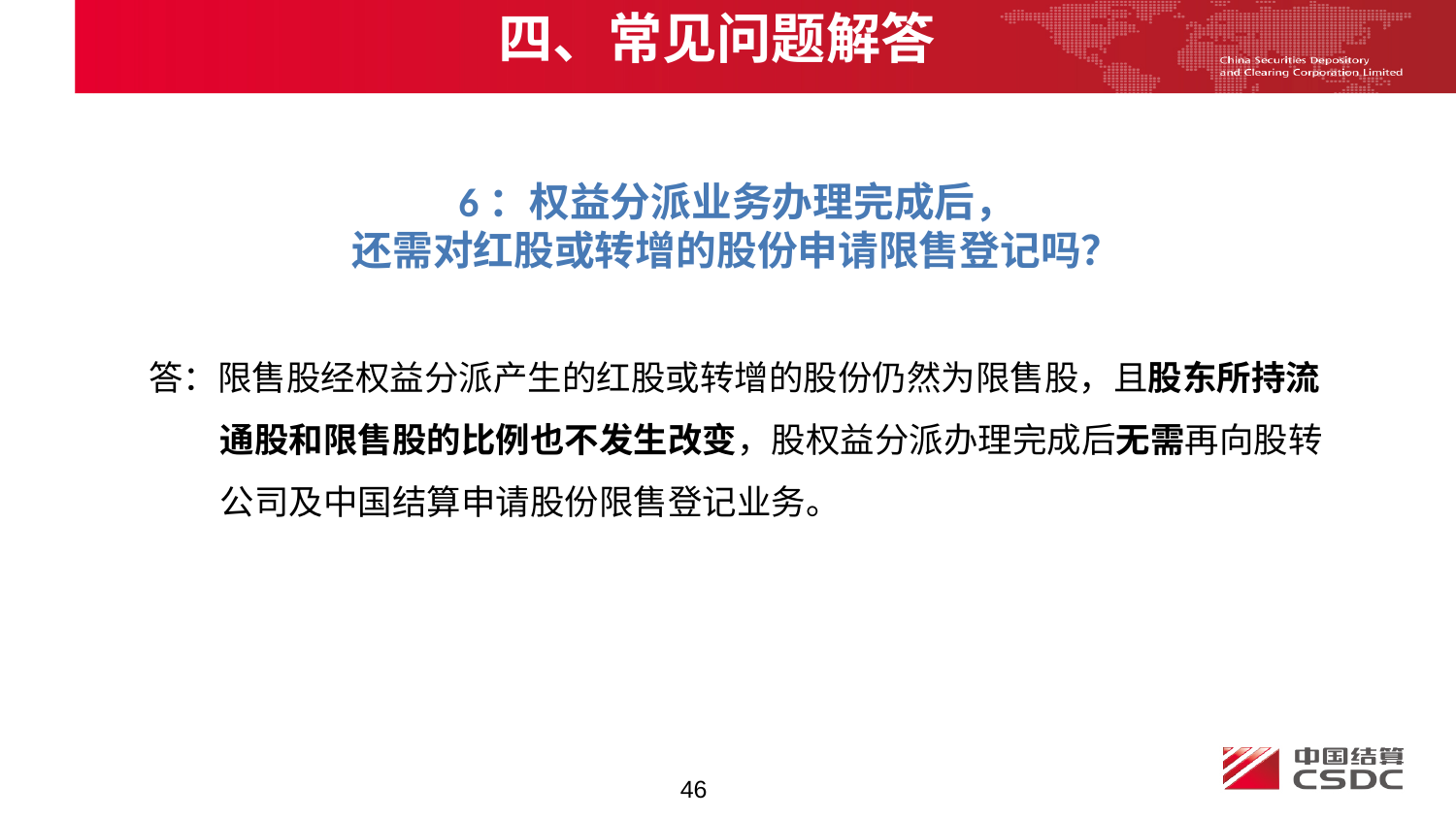

四、常见问题解答
6：权益分派业务办理完成后，
还需对红股或转增的股份申请限售登记吗？
答：限售股经权益分派产生的红股或转增的股份仍然为限售股，且股东所持流通股和限售股的比例也不发生改变，股权益分派办理完成后无需再向股转公司及中国结算申请股份限售登记业务。

46